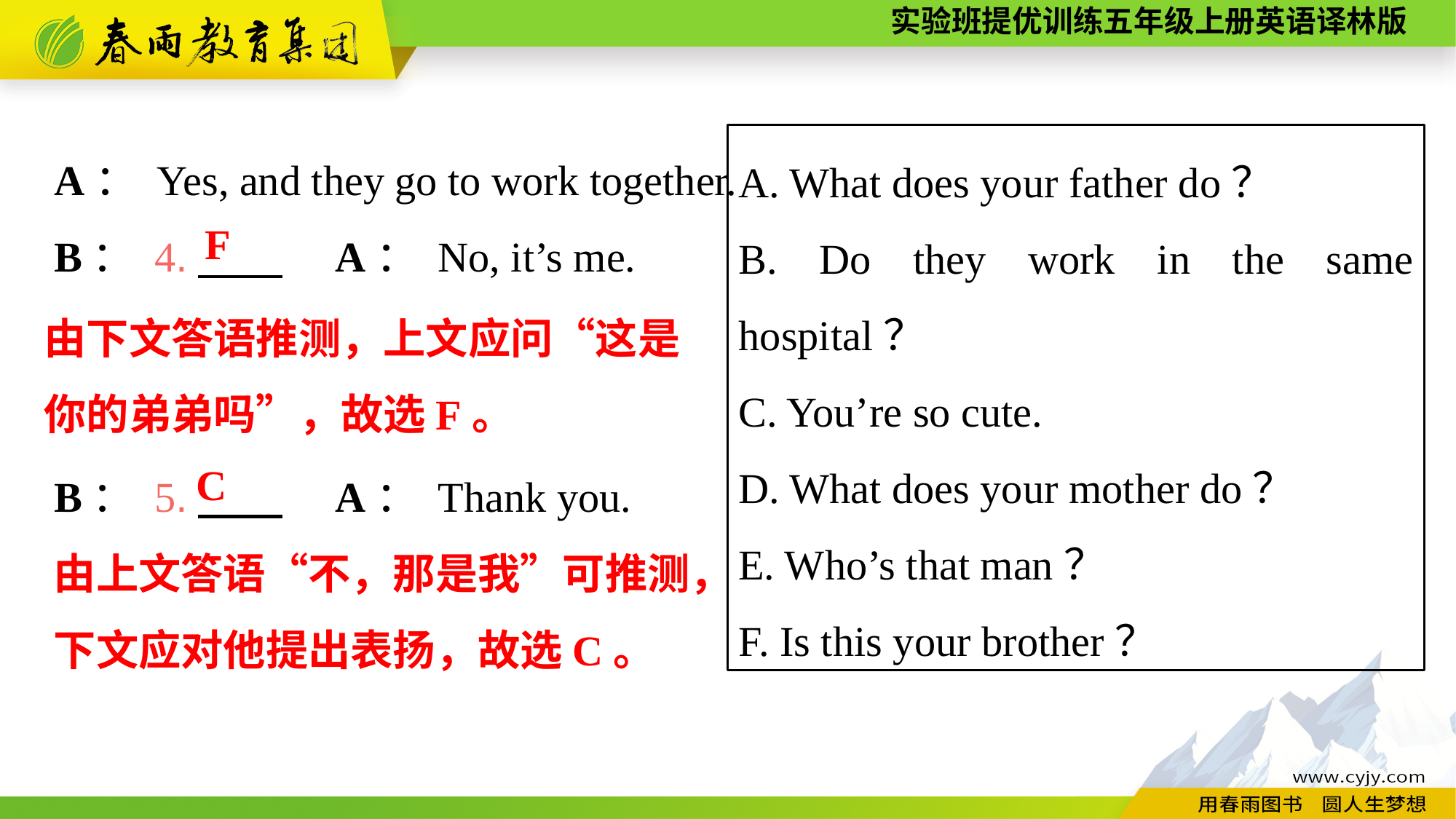

A： Yes, and they go to work together.
B： 4.　　　A： No, it’s me.

B： 5.　　　A： Thank you.
A. What does your father do？
B. Do they work in the same hospital？
C. You’re so cute.
D. What does your mother do？
E. Who’s that man？
F. Is this your brother？
F
由下文答语推测，上文应问“这是
你的弟弟吗”，故选F。
C
由上文答语“不，那是我”可推测，
下文应对他提出表扬，故选C。